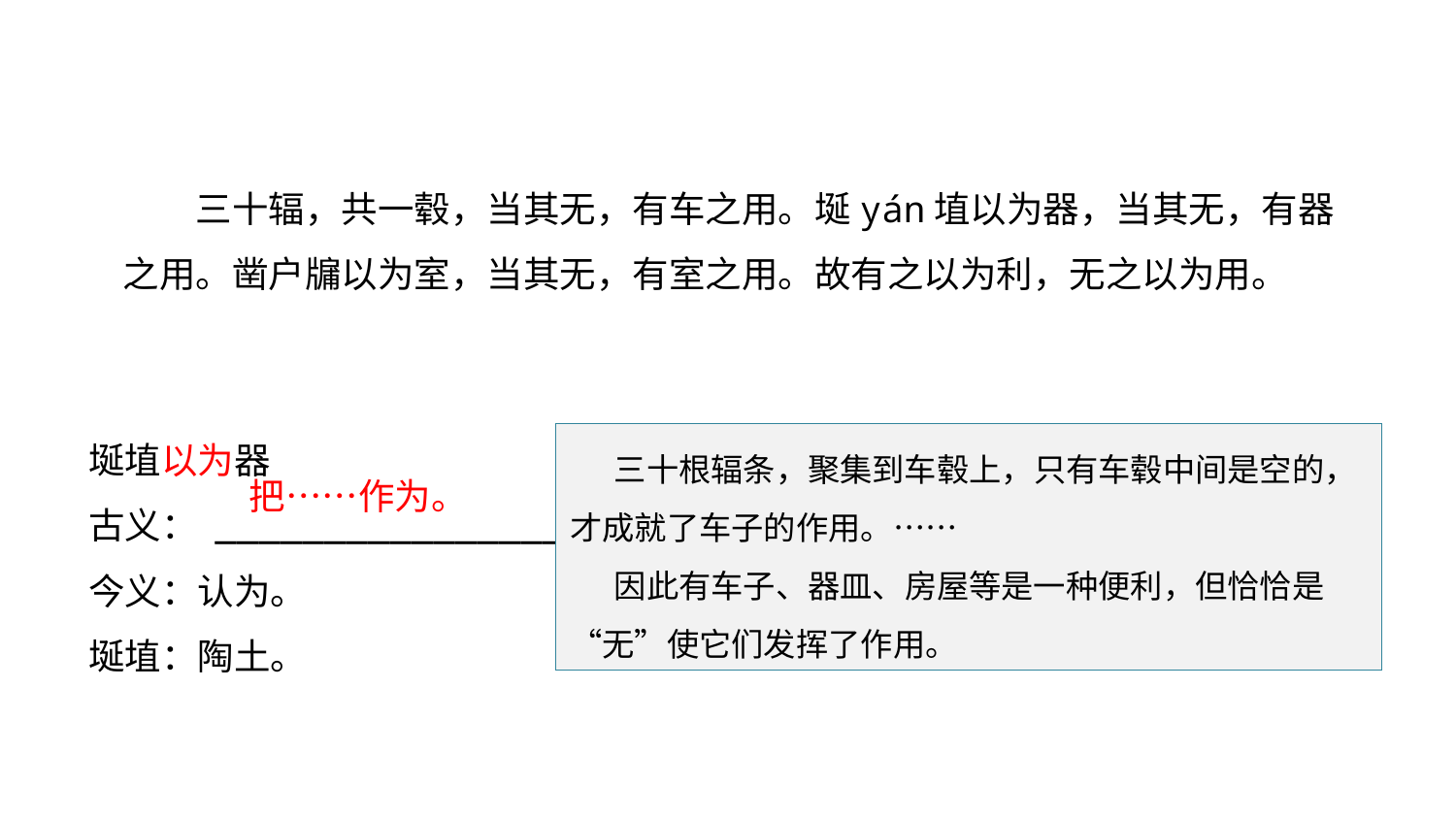

文意疏通
三十辐，共一毂，当其无，有车之用。埏yán埴以为器，当其无，有器之用。凿户牖以为室，当其无，有室之用。故有之以为利，无之以为用。
埏埴以为器
古义： _________________
今义：认为。
埏埴：陶土。
     三十根辐条，聚集到车毂上，只有车毂中间是空的，才成就了车子的作用。……
     因此有车子、器皿、房屋等是一种便利，但恰恰是“无”使它们发挥了作用。
把……作为。